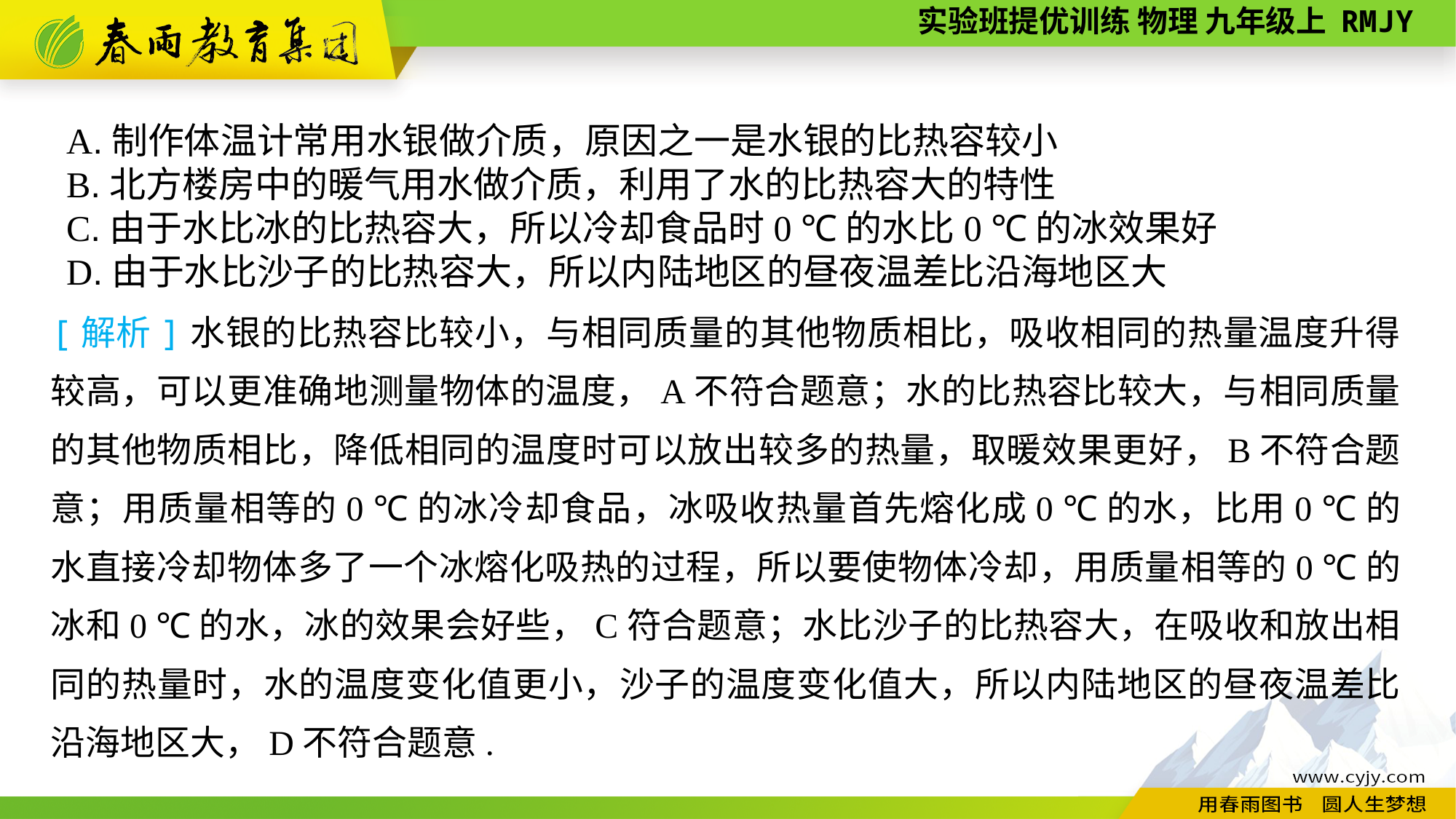

A.制作体温计常用水银做介质，原因之一是水银的比热容较小
B.北方楼房中的暖气用水做介质，利用了水的比热容大的特性
C.由于水比冰的比热容大，所以冷却食品时0 ℃的水比0 ℃的冰效果好
D.由于水比沙子的比热容大，所以内陆地区的昼夜温差比沿海地区大
[解析]水银的比热容比较小，与相同质量的其他物质相比，吸收相同的热量温度升得较高，可以更准确地测量物体的温度，A不符合题意；水的比热容比较大，与相同质量的其他物质相比，降低相同的温度时可以放出较多的热量，取暖效果更好，B不符合题意；用质量相等的0 ℃的冰冷却食品，冰吸收热量首先熔化成0 ℃的水，比用0 ℃的水直接冷却物体多了一个冰熔化吸热的过程，所以要使物体冷却，用质量相等的0 ℃的冰和0 ℃的水，冰的效果会好些，C符合题意；水比沙子的比热容大，在吸收和放出相同的热量时，水的温度变化值更小，沙子的温度变化值大，所以内陆地区的昼夜温差比沿海地区大，D不符合题意.